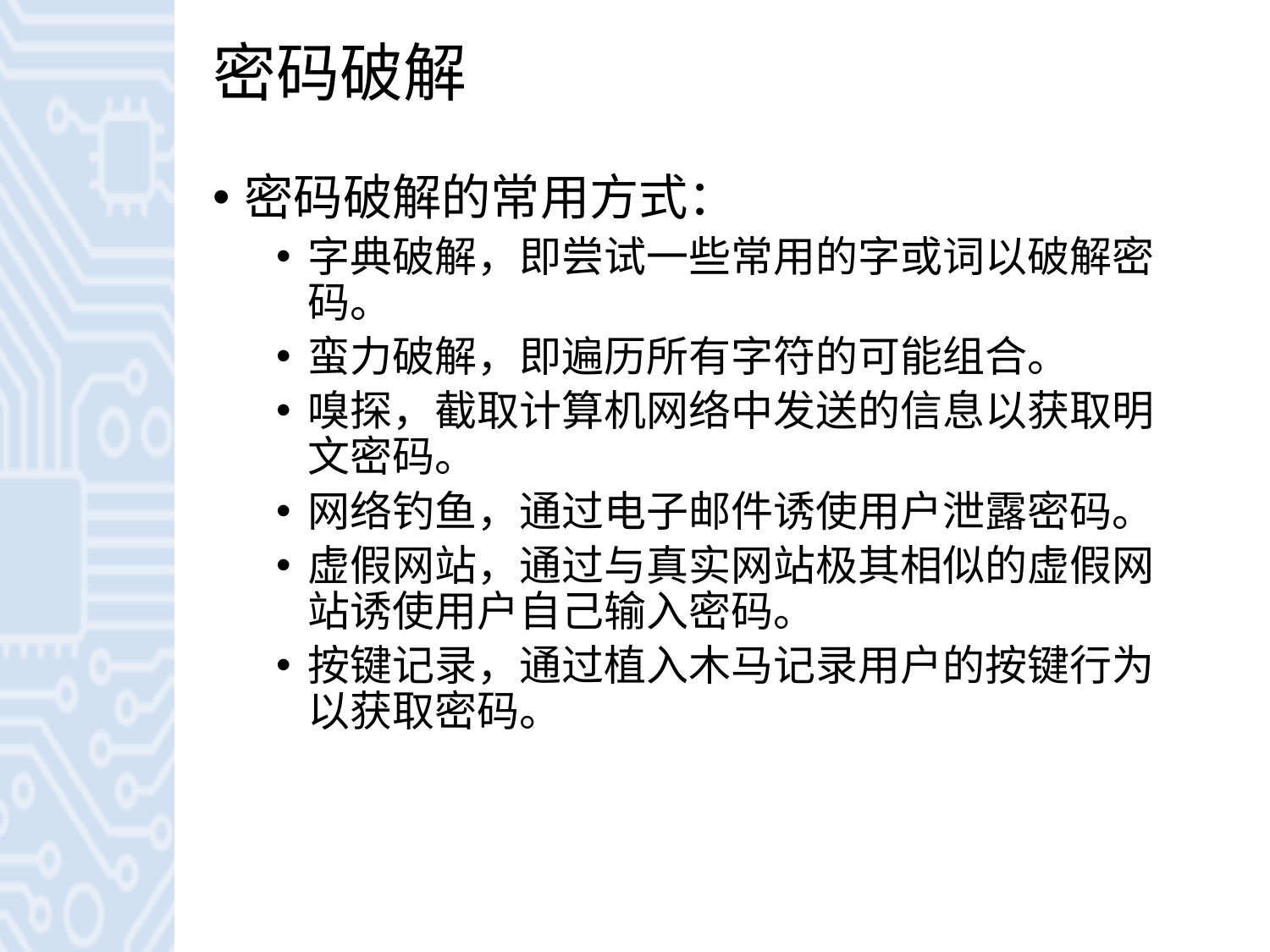

# 密码破解
密码破解的常用方式：
字典破解，即尝试一些常用的字或词以破解密码。
蛮力破解，即遍历所有字符的可能组合。
嗅探，截取计算机网络中发送的信息以获取明文密码。
网络钓鱼，通过电子邮件诱使用户泄露密码。
虚假网站，通过与真实网站极其相似的虚假网站诱使用户自己输入密码。
按键记录，通过植入木马记录用户的按键行为以获取密码。